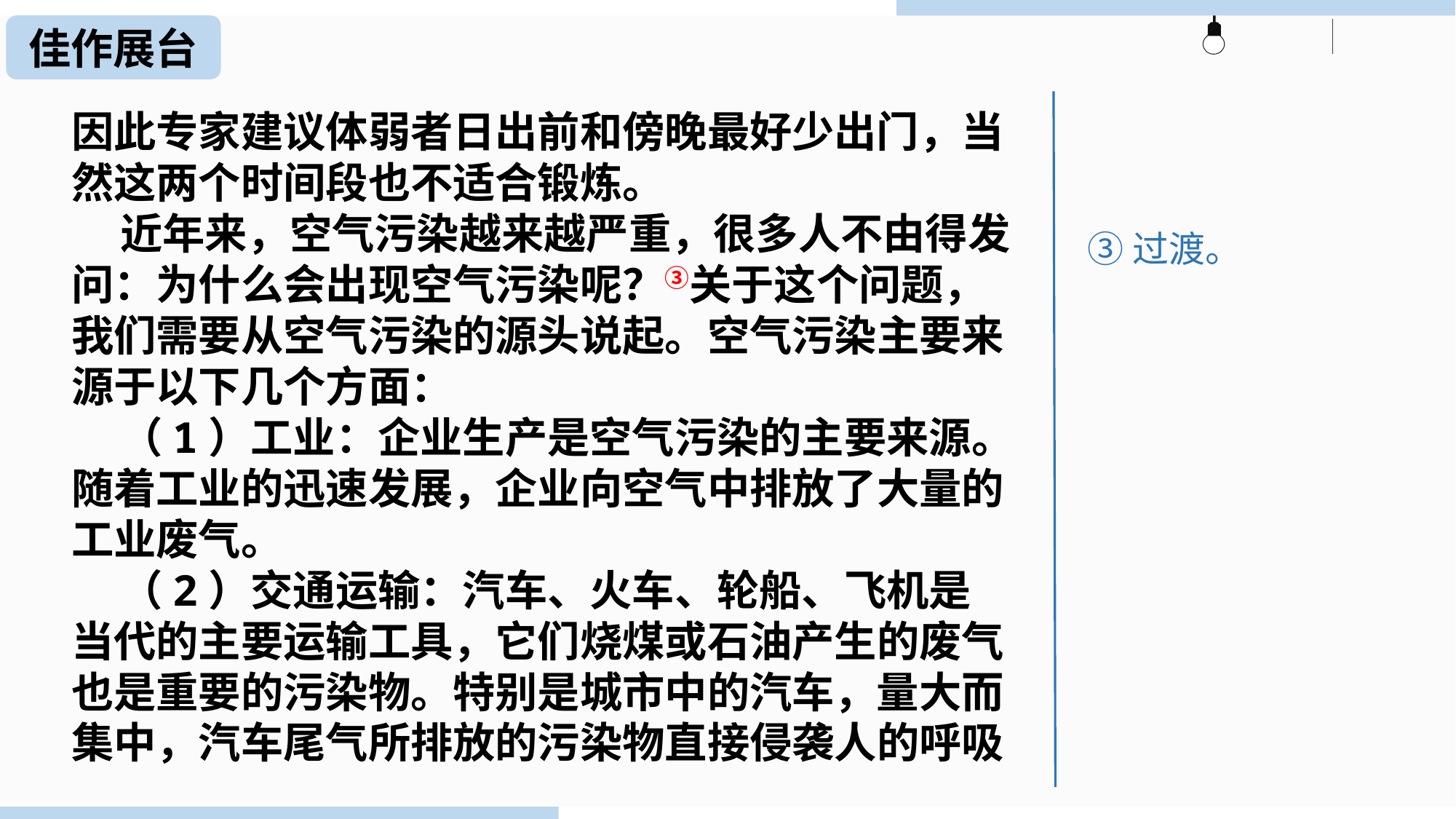

佳作展台
因此专家建议体弱者日出前和傍晚最好少出门，当然这两个时间段也不适合锻炼。
    近年来，空气污染越来越严重，很多人不由得发问：为什么会出现空气污染呢？③关于这个问题，我们需要从空气污染的源头说起。空气污染主要来源于以下几个方面：
    （1）工业：企业生产是空气污染的主要来源。随着工业的迅速发展，企业向空气中排放了大量的工业废气。
    （2）交通运输：汽车、火车、轮船、飞机是当代的主要运输工具，它们烧煤或石油产生的废气也是重要的污染物。特别是城市中的汽车，量大而集中，汽车尾气所排放的污染物直接侵袭人的呼吸
③过渡。